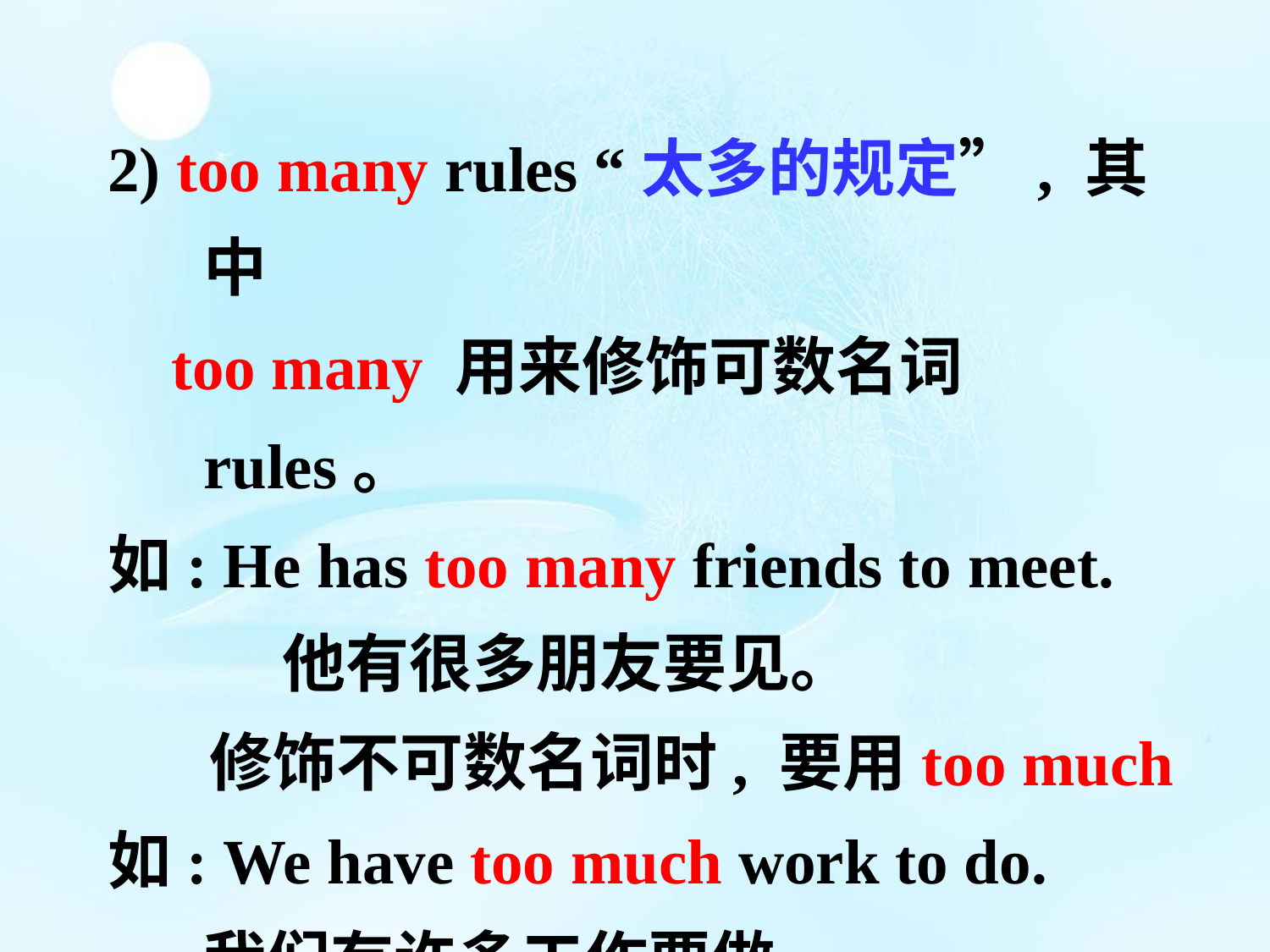

2) too many rules “太多的规定”, 其中
    too many 用来修饰可数名词rules。
如: He has too many friends to meet.         他有很多朋友要见。
      修饰不可数名词时, 要用too much
如: We have too much work to do.         我们有许多工作要做。